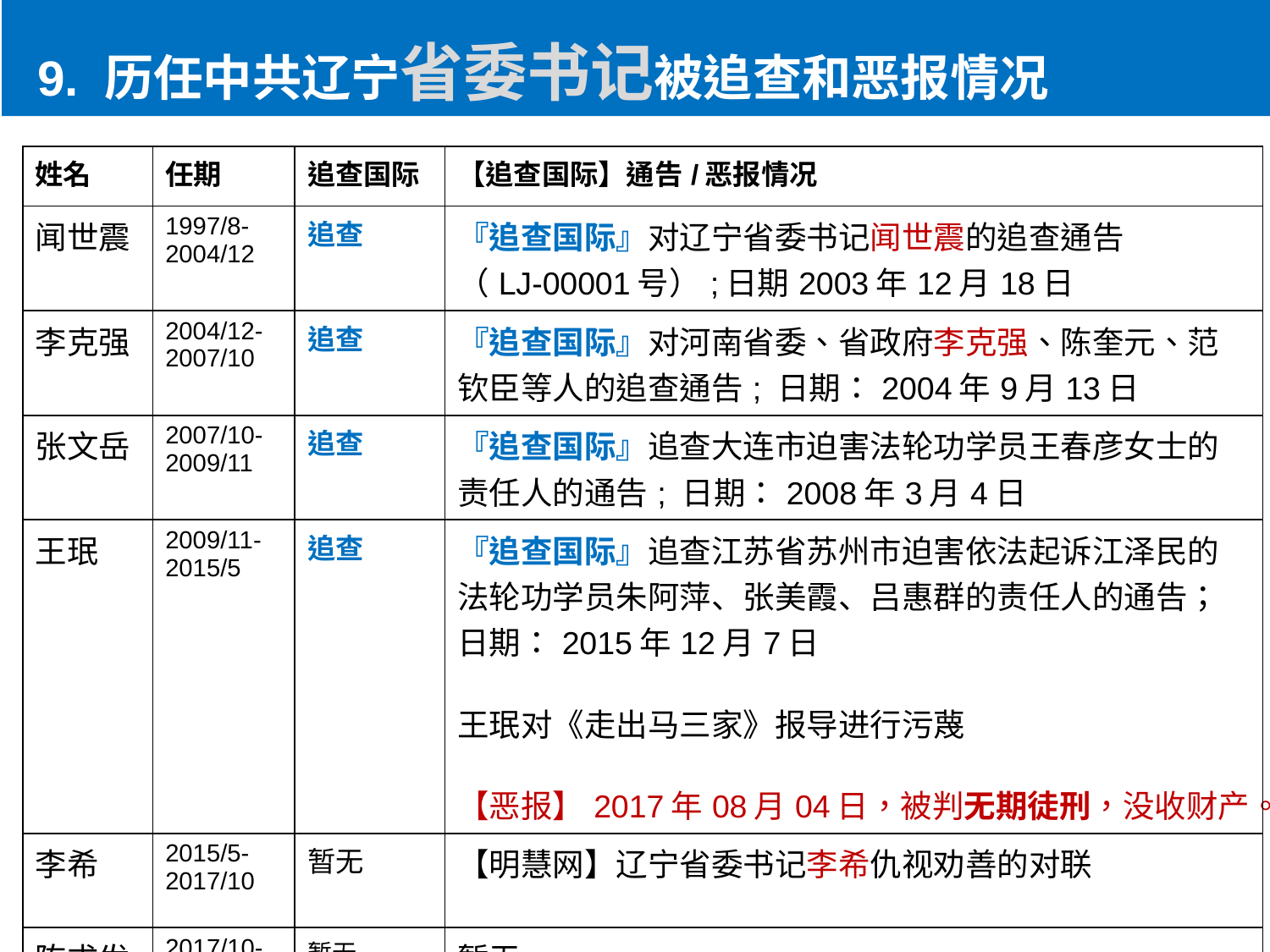

9. 历任中共辽宁省委书记被追查和恶报情况
| 姓名 | 任期 | 追查国际 | 【追查国际】通告/恶报情况 |
| --- | --- | --- | --- |
| 闻世震 | 1997/8-2004/12 | 追查 | 『追查国际』对辽宁省委书记闻世震的追查通告 （LJ-00001号）;日期2003年12月18日 |
| 李克强 | 2004/12-2007/10 | 追查 | 『追查国际』对河南省委、省政府李克强、陈奎元、范钦臣等人的追查通告; 日期：2004年9月13日 |
| 张文岳 | 2007/10-2009/11 | 追查 | 『追查国际』追查大连市迫害法轮功学员王春彦女士的责任人的通告; 日期：2008年3月4日 |
| 王珉 | 2009/11-2015/5 | 追查 | 『追查国际』追查江苏省苏州市迫害依法起诉江泽民的法轮功学员朱阿萍、张美霞、吕惠群的责任人的通告； 日期：2015年12月7日 王珉对《走出马三家》报导进行污蔑 【恶报】2017年08月04日，被判无期徒刑，没收财产。 |
| 李希 | 2015/5-2017/10 | 暂无 | 【明慧网】辽宁省委书记李希仇视劝善的对联 |
| 陈求发 | 2017/10- | 暂无 | 暂无 |